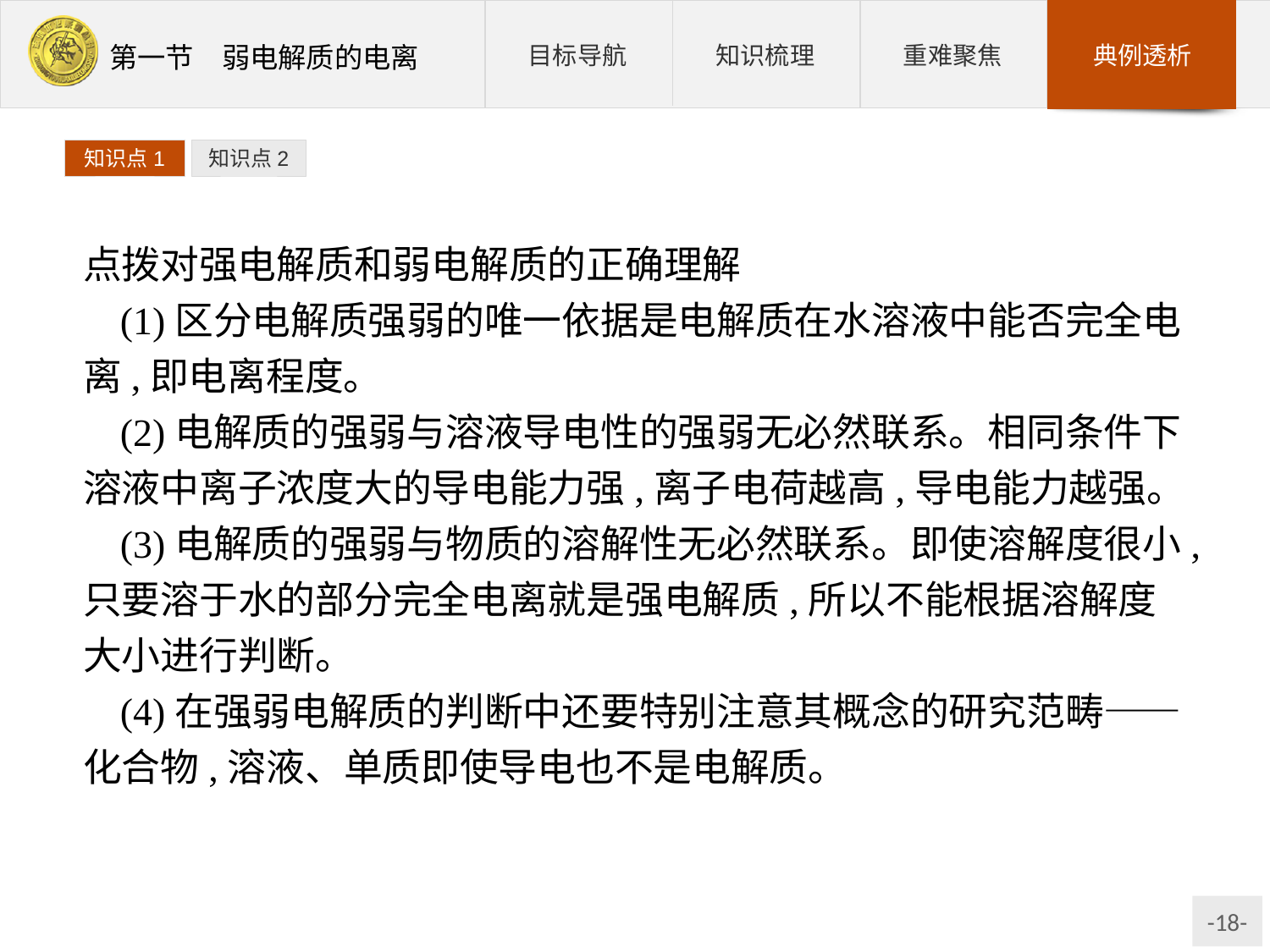

知识点1
知识点2
点拨对强电解质和弱电解质的正确理解
(1)区分电解质强弱的唯一依据是电解质在水溶液中能否完全电离,即电离程度。
(2)电解质的强弱与溶液导电性的强弱无必然联系。相同条件下溶液中离子浓度大的导电能力强,离子电荷越高,导电能力越强。
(3)电解质的强弱与物质的溶解性无必然联系。即使溶解度很小,只要溶于水的部分完全电离就是强电解质,所以不能根据溶解度大小进行判断。
(4)在强弱电解质的判断中还要特别注意其概念的研究范畴——化合物,溶液、单质即使导电也不是电解质。